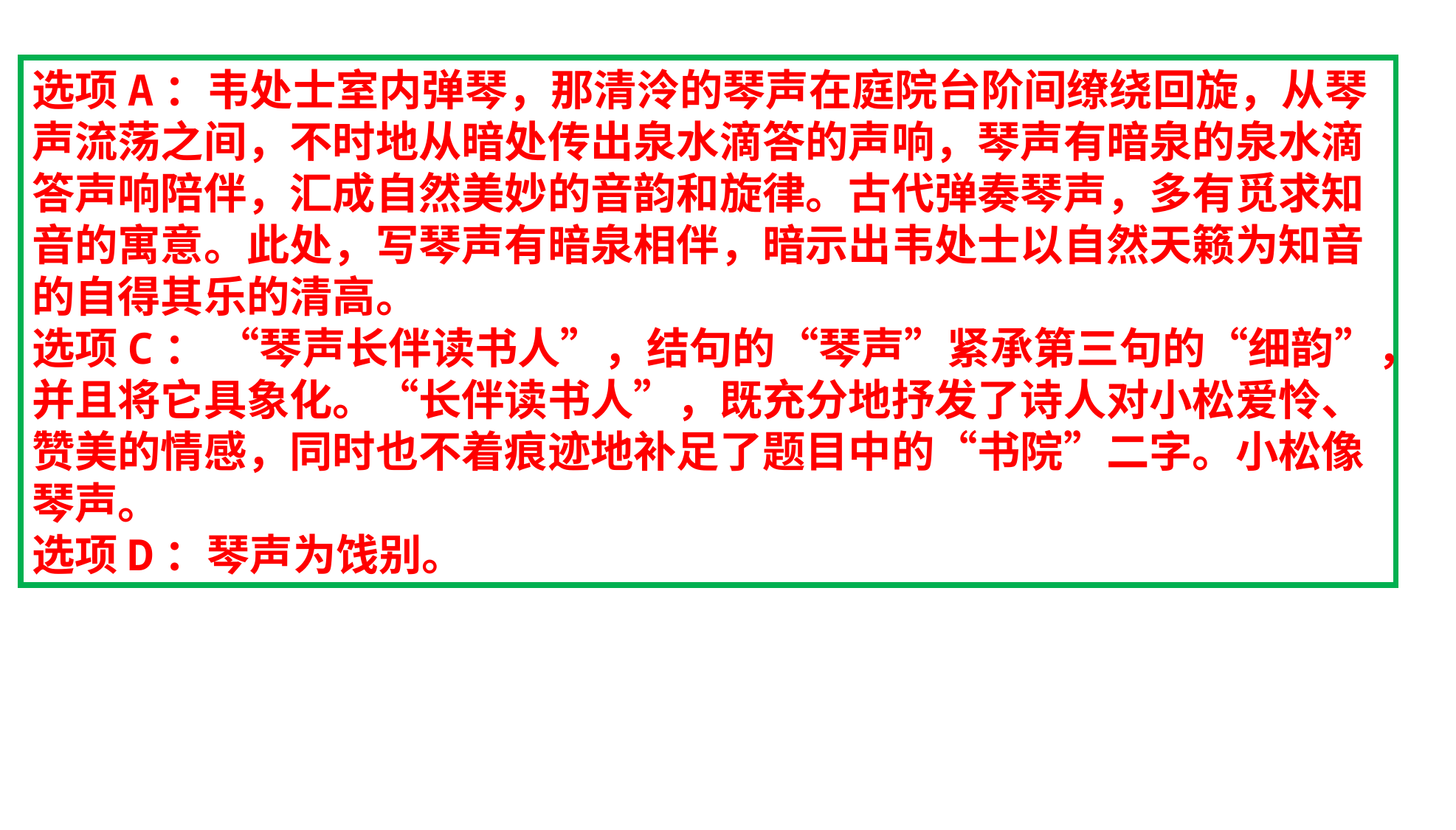

选项A：韦处士室内弹琴，那清泠的琴声在庭院台阶间缭绕回旋，从琴声流荡之间，不时地从暗处传出泉水滴答的声响，琴声有暗泉的泉水滴答声响陪伴，汇成自然美妙的音韵和旋律。古代弹奏琴声，多有觅求知音的寓意。此处，写琴声有暗泉相伴，暗示出韦处士以自然天籁为知音的自得其乐的清高。
选项C： “琴声长伴读书人”，结句的“琴声”紧承第三句的“细韵”，并且将它具象化。“长伴读书人”，既充分地抒发了诗人对小松爱怜、赞美的情感，同时也不着痕迹地补足了题目中的“书院”二字。小松像琴声。
选项D：琴声为饯别。